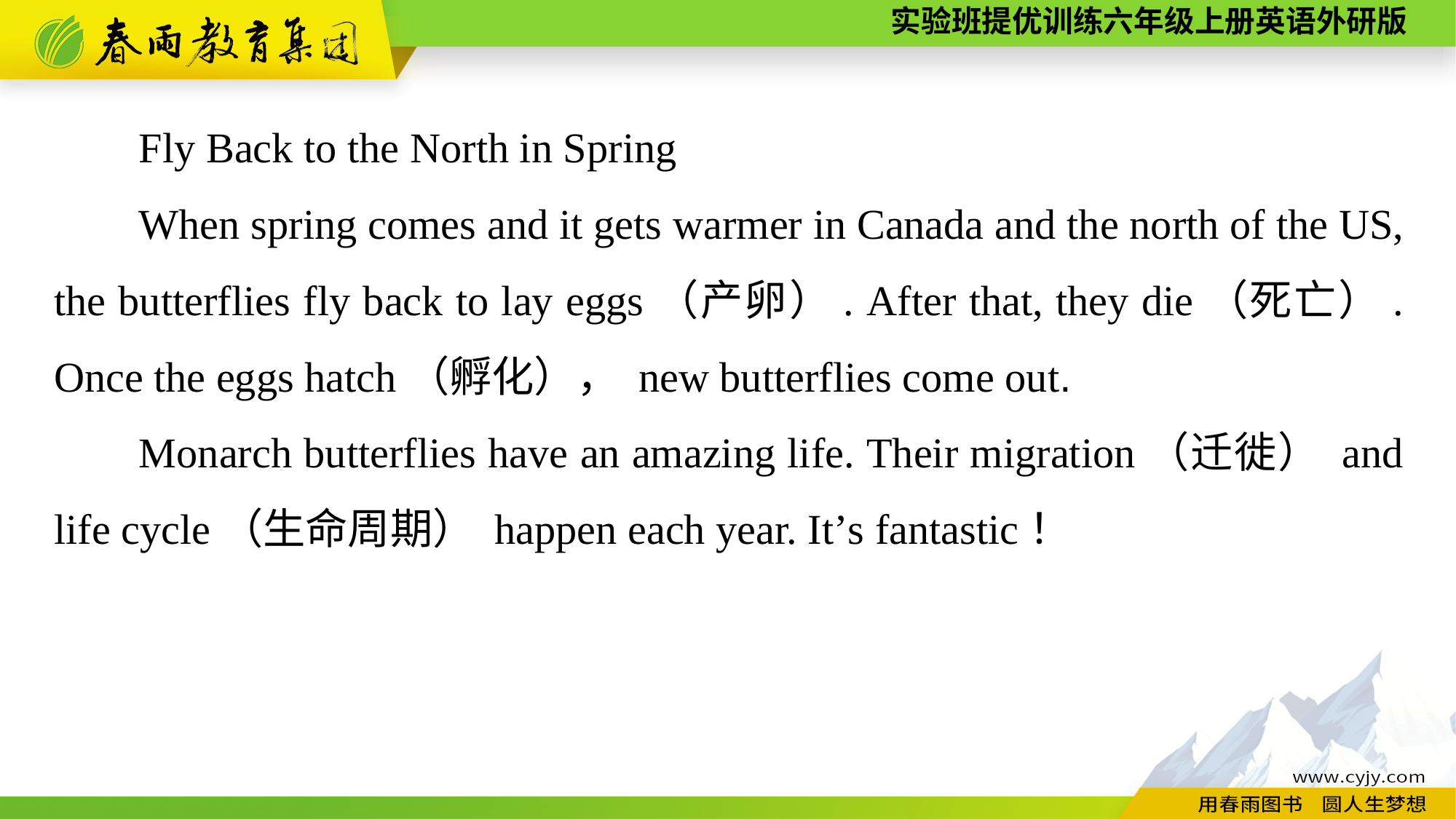

Fly Back to the North in Spring
When spring comes and it gets warmer in Canada and the north of the US, the butterflies fly back to lay eggs（产卵）. After that, they die（死亡）. Once the eggs hatch（孵化）， new butterflies come out.
Monarch butterflies have an amazing life. Their migration（迁徙） and life cycle（生命周期） happen each year. It’s fantastic！